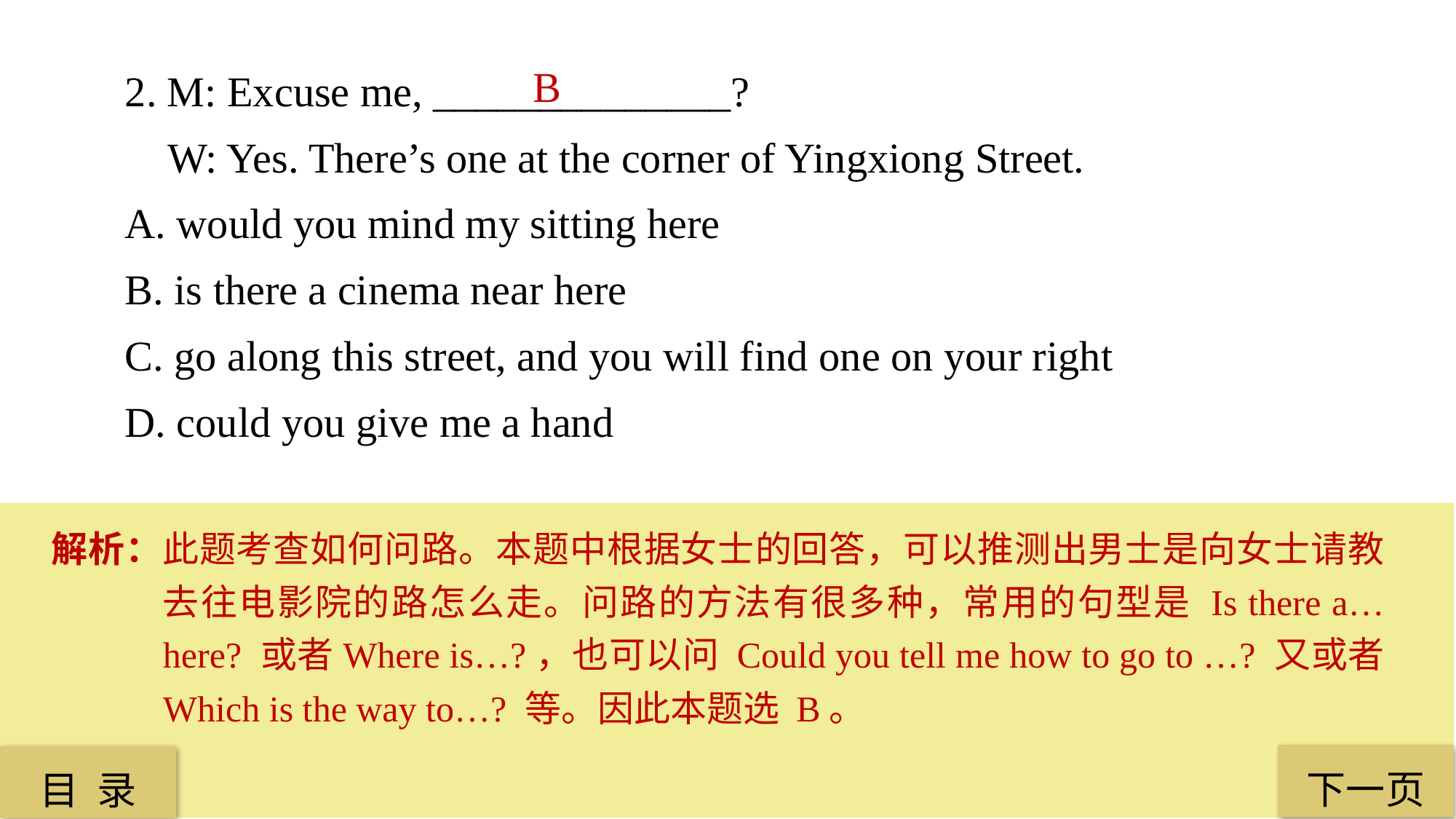

2. M: Excuse me, ______________?
    W: Yes. There’s one at the corner of Yingxiong Street.
A. would you mind my sitting here
B. is there a cinema near here
C. go along this street, and you will find one on your right
D. could you give me a hand
 B
解析：此题考查如何问路。本题中根据女士的回答，可以推测出男士是向女士请教去往电影院的路怎么走。问路的方法有很多种，常用的句型是 Is there a…here? 或者Where is…?，也可以问 Could you tell me how to go to …? 又或者 Which is the way to…? 等。因此本题选 B。